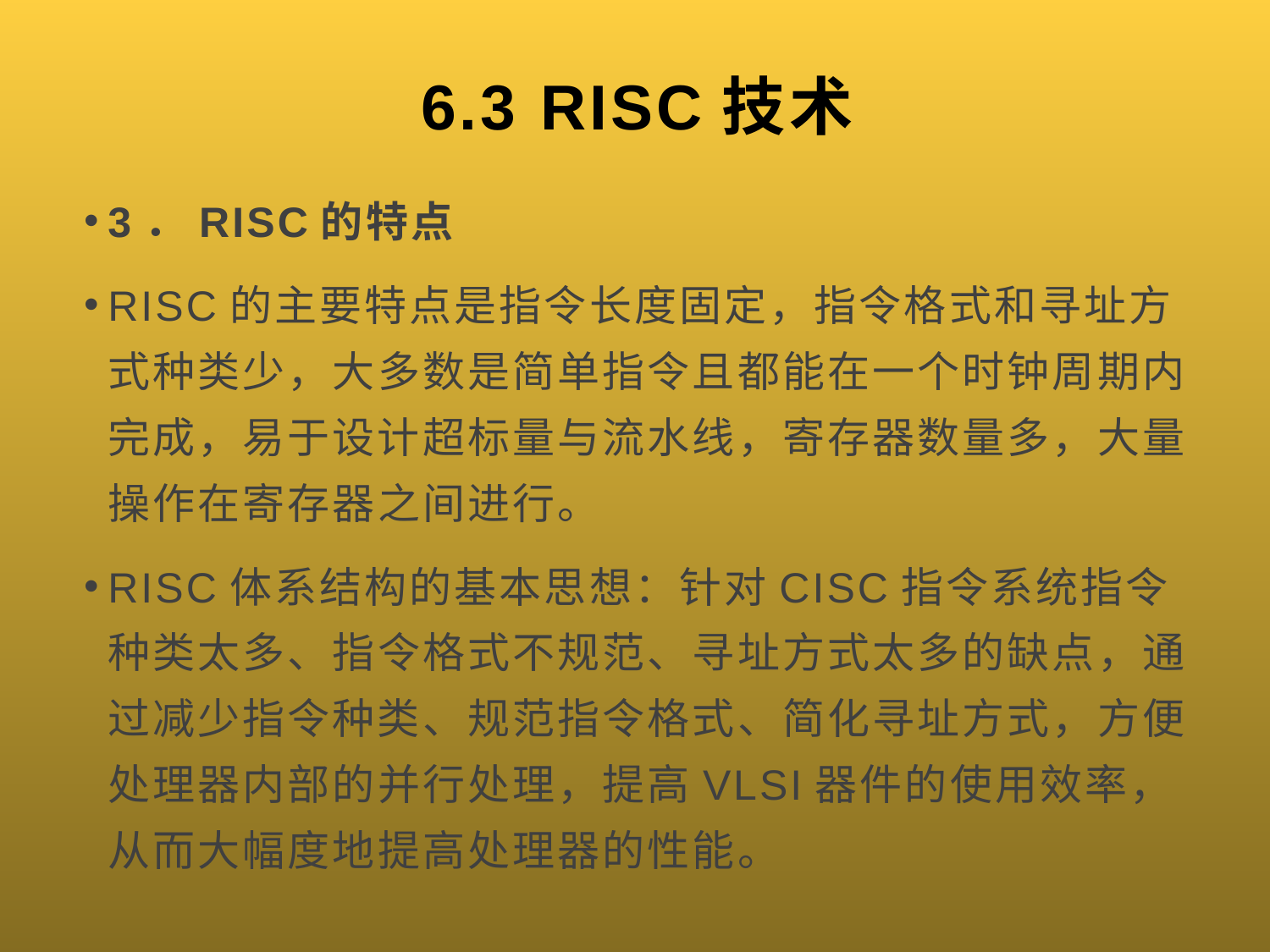

# 6.3 RISC技术
3．RISC的特点
RISC的主要特点是指令长度固定，指令格式和寻址方式种类少，大多数是简单指令且都能在一个时钟周期内完成，易于设计超标量与流水线，寄存器数量多，大量操作在寄存器之间进行。
RISC体系结构的基本思想：针对CISC指令系统指令种类太多、指令格式不规范、寻址方式太多的缺点，通过减少指令种类、规范指令格式、简化寻址方式，方便处理器内部的并行处理，提高VLSI器件的使用效率，从而大幅度地提高处理器的性能。